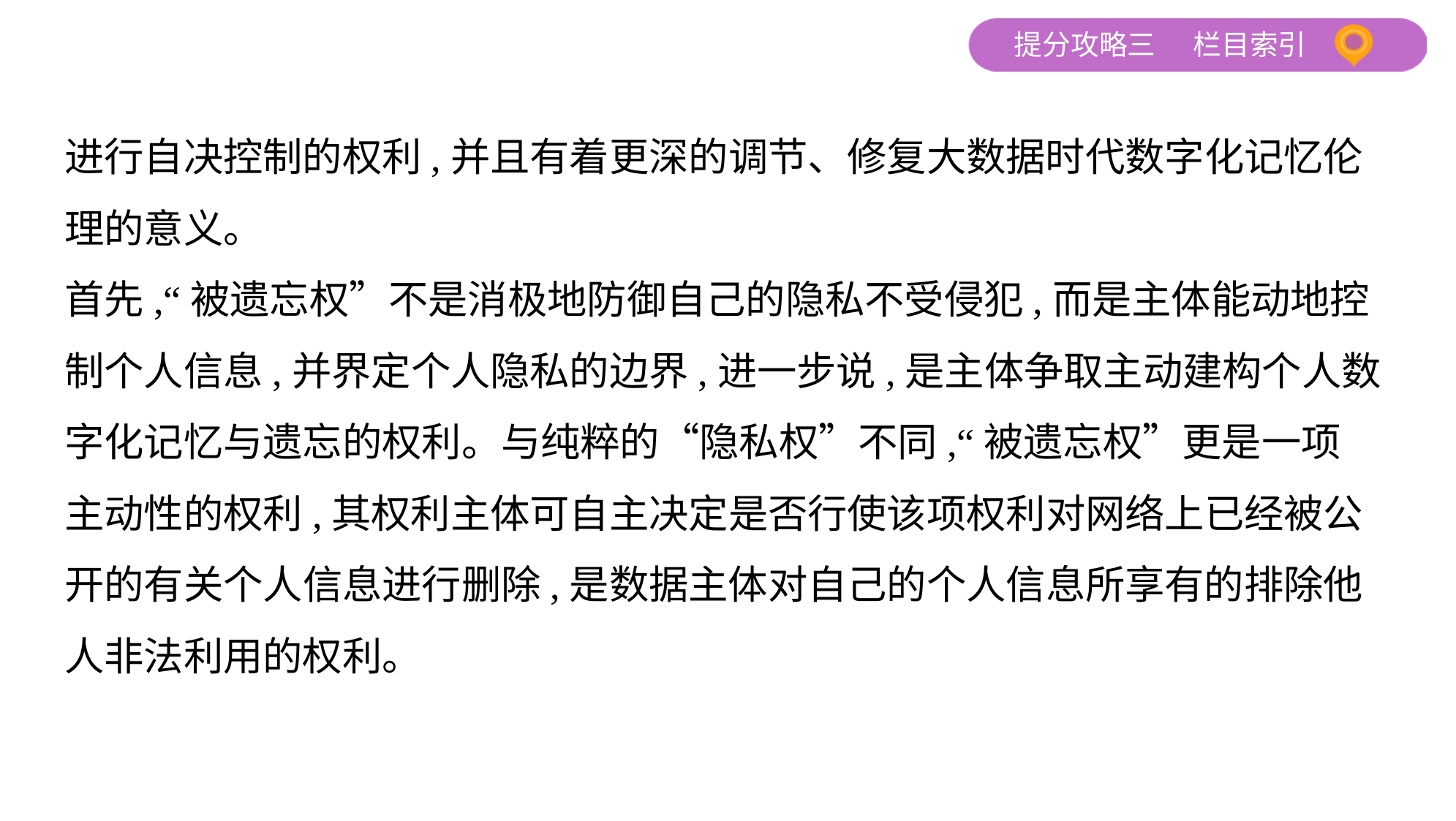

进行自决控制的权利,并且有着更深的调节、修复大数据时代数字化记忆伦
理的意义。
首先,“被遗忘权”不是消极地防御自己的隐私不受侵犯,而是主体能动地控
制个人信息,并界定个人隐私的边界,进一步说,是主体争取主动建构个人数
字化记忆与遗忘的权利。与纯粹的“隐私权”不同,“被遗忘权”更是一项
主动性的权利,其权利主体可自主决定是否行使该项权利对网络上已经被公
开的有关个人信息进行删除,是数据主体对自己的个人信息所享有的排除他
人非法利用的权利。